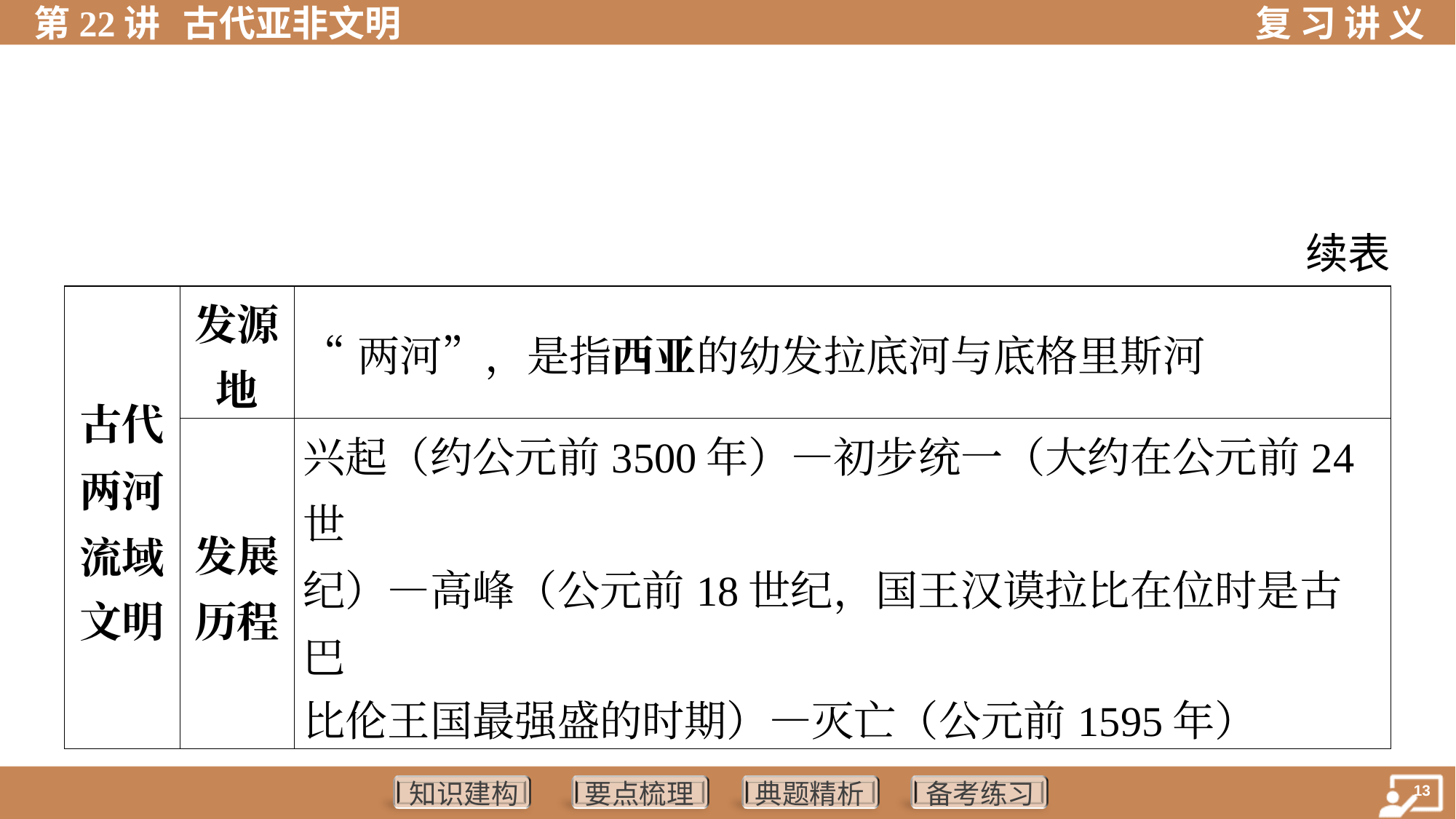

续表
| 古代 两河 流域 文明 | 发源 地 | “两河”，是指西亚的幼发拉底河与底格里斯河 |  |  |  |
| --- | --- | --- | --- | --- | --- |
|  | 发展 历程 | 兴起（约公元前3500年）—初步统一（大约在公元前24世 纪）—高峰（公元前18世纪，国王汉谟拉比在位时是古巴 比伦王国最强盛的时期）—灭亡（公元前1595年） |  |  |  |